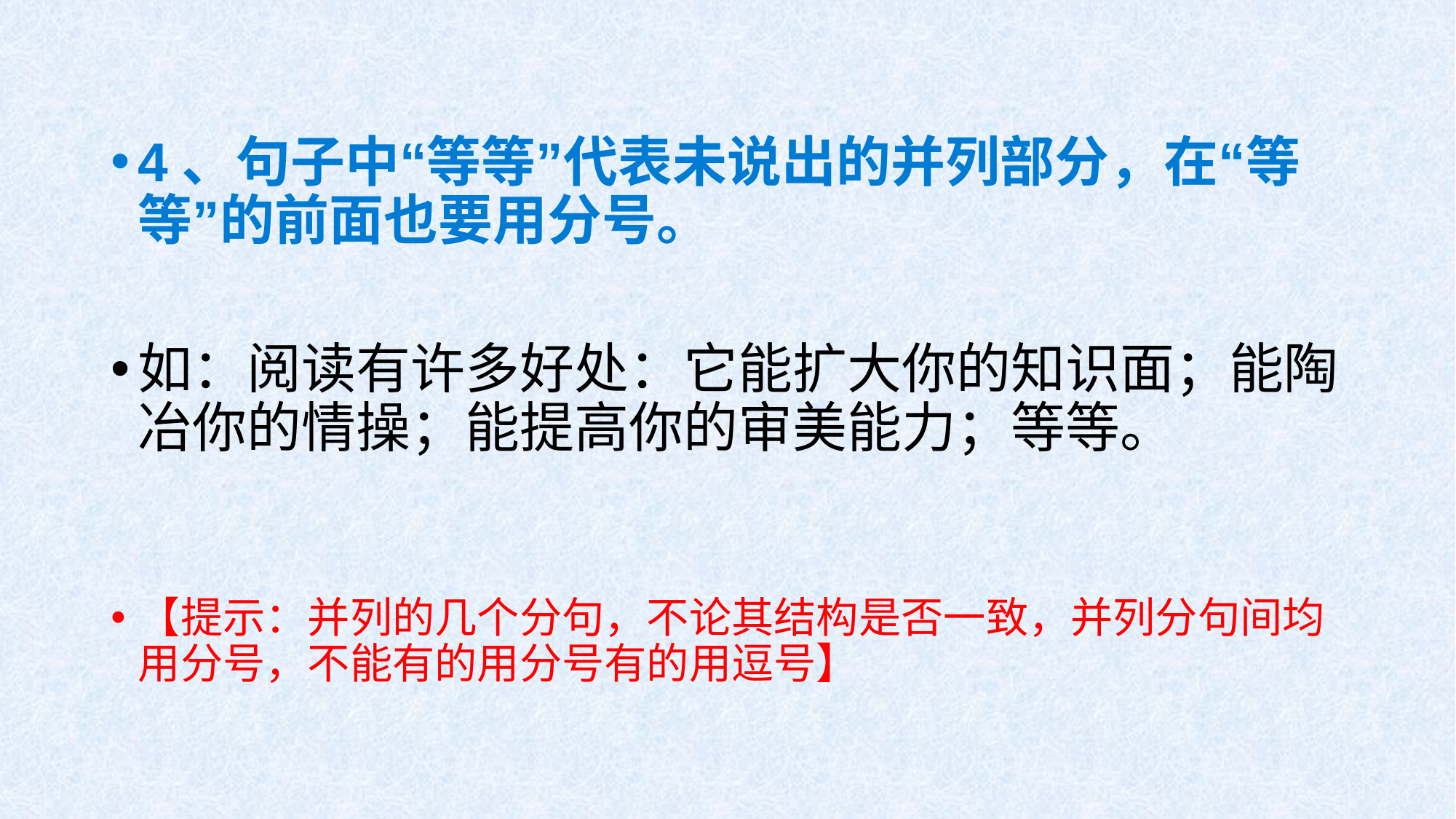

4、句子中“等等”代表未说出的并列部分，在“等等”的前面也要用分号。

如：阅读有许多好处：它能扩大你的知识面；能陶冶你的情操；能提高你的审美能力；等等。

【提示：并列的几个分句，不论其结构是否一致，并列分句间均用分号，不能有的用分号有的用逗号】